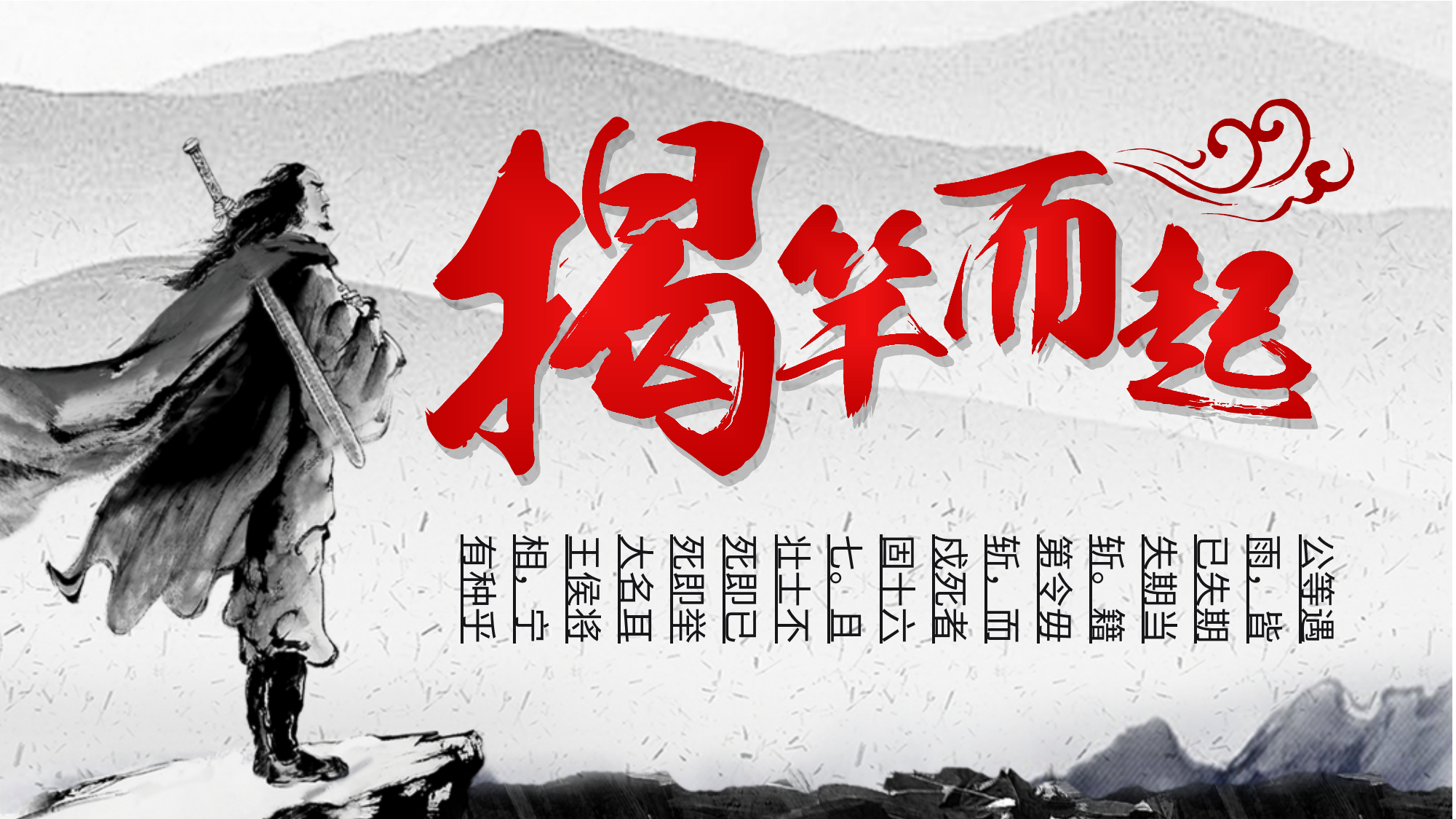

公等遇雨，皆已失期失期当斩。籍第令毋斩，而戍死者固十六七。且壮士不死即已死即举大名耳王侯将相，宁有种乎